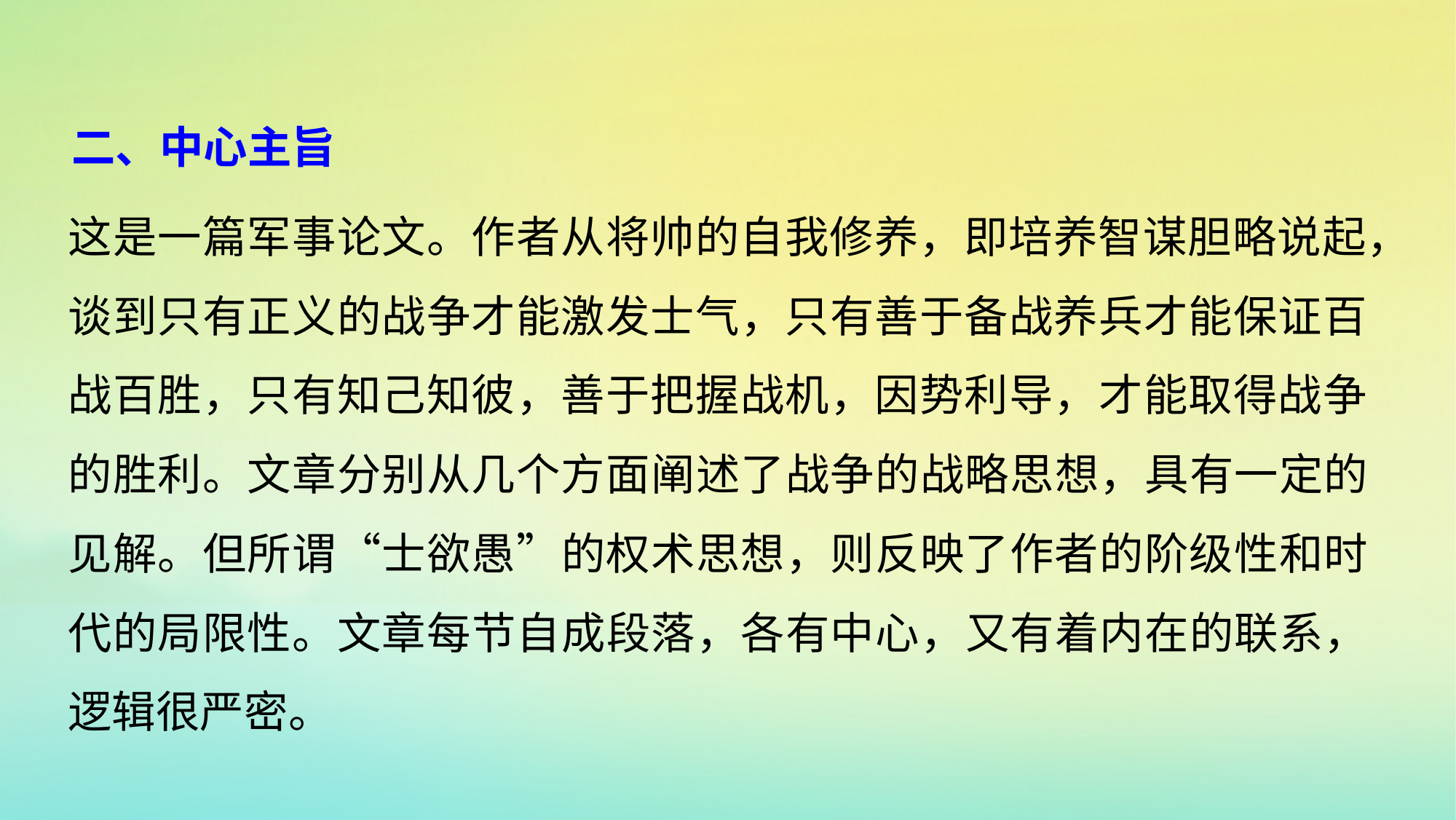

二、中心主旨
这是一篇军事论文。作者从将帅的自我修养，即培养智谋胆略说起，谈到只有正义的战争才能激发士气，只有善于备战养兵才能保证百战百胜，只有知己知彼，善于把握战机，因势利导，才能取得战争的胜利。文章分别从几个方面阐述了战争的战略思想，具有一定的见解。但所谓“士欲愚”的权术思想，则反映了作者的阶级性和时代的局限性。文章每节自成段落，各有中心，又有着内在的联系，逻辑很严密。